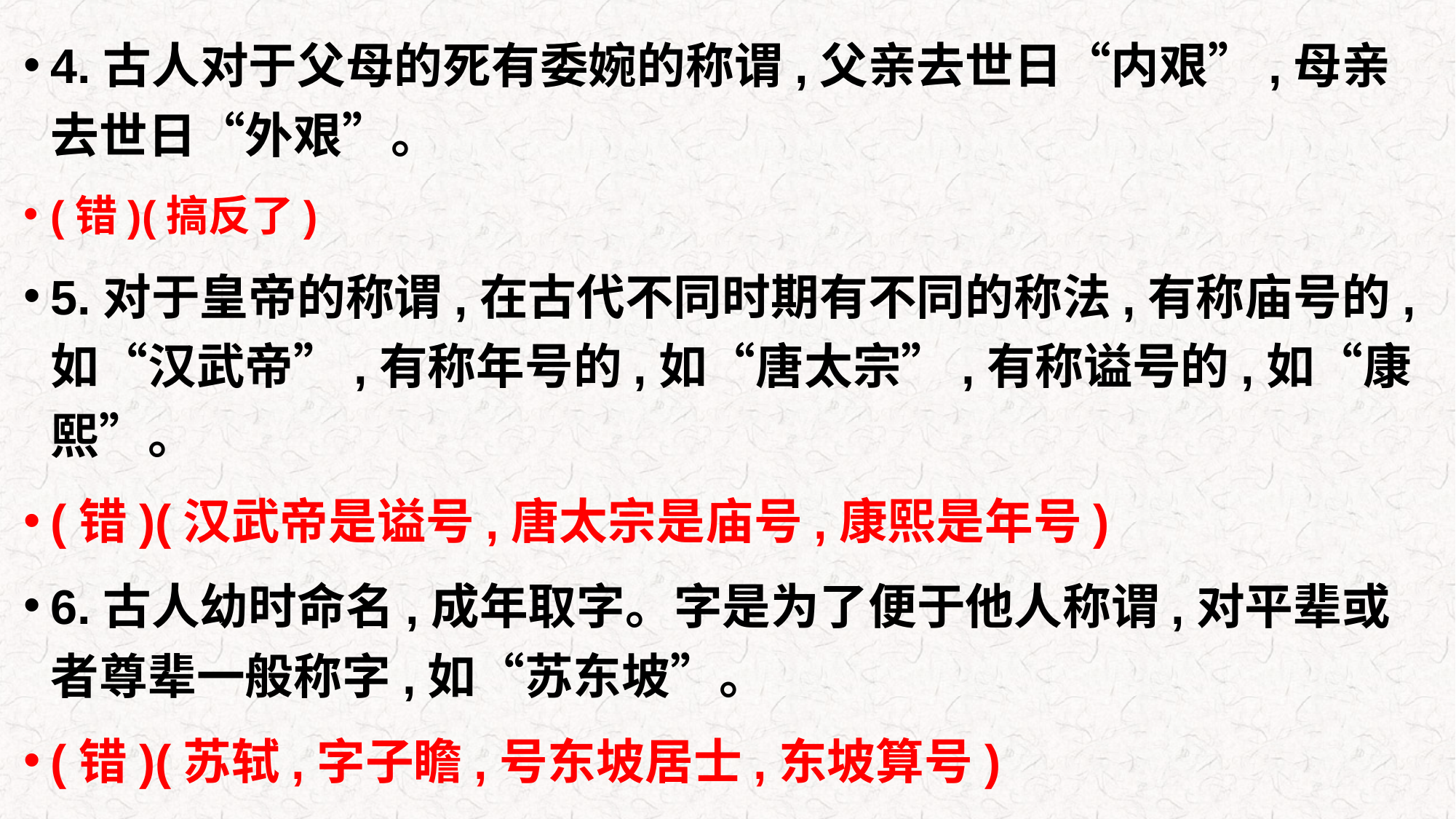

4.古人对于父母的死有委婉的称谓,父亲去世日“内艰”,母亲去世日“外艰”。
(错)(搞反了)
5.对于皇帝的称谓,在古代不同时期有不同的称法,有称庙号的,如“汉武帝”,有称年号的,如“唐太宗”,有称谥号的,如“康熙”。
(错)(汉武帝是谥号,唐太宗是庙号,康熙是年号)
6.古人幼时命名,成年取字。字是为了便于他人称谓,对平辈或者尊辈一般称字,如“苏东坡”。
(错)(苏轼,字子瞻,号东坡居士,东坡算号)